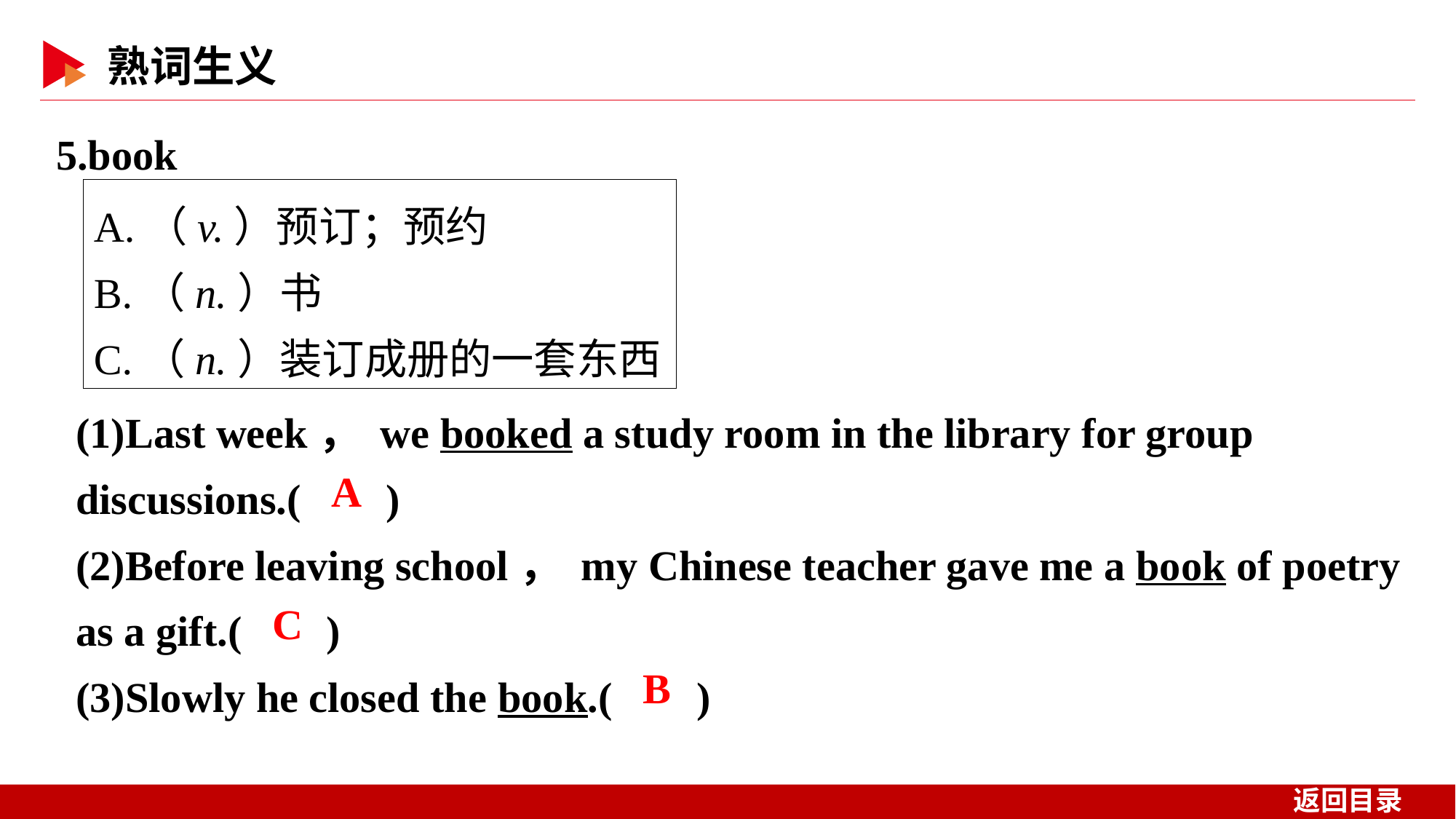

5.book
A.（v.）预订；预约
B.（n.）书
C.（n.）装订成册的一套东西
(1)Last week， we booked a study room in the library for group discussions.(        )
(2)Before leaving school， my Chinese teacher gave me a book of poetry as a gift.(        )
(3)Slowly he closed the book.(        )
   A
   C
   B